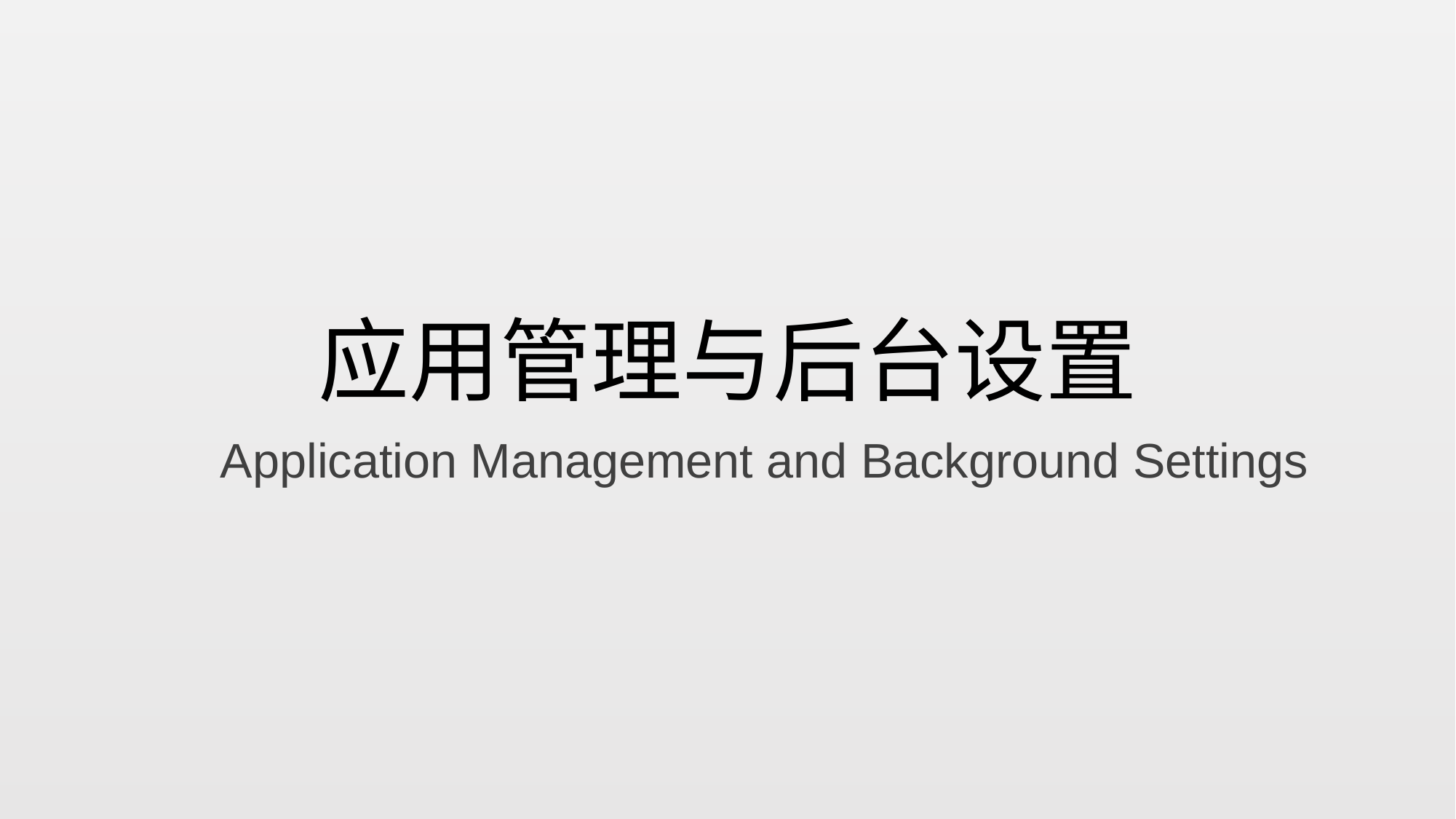

# 应用管理与后台设置
Application Management and Background Settings